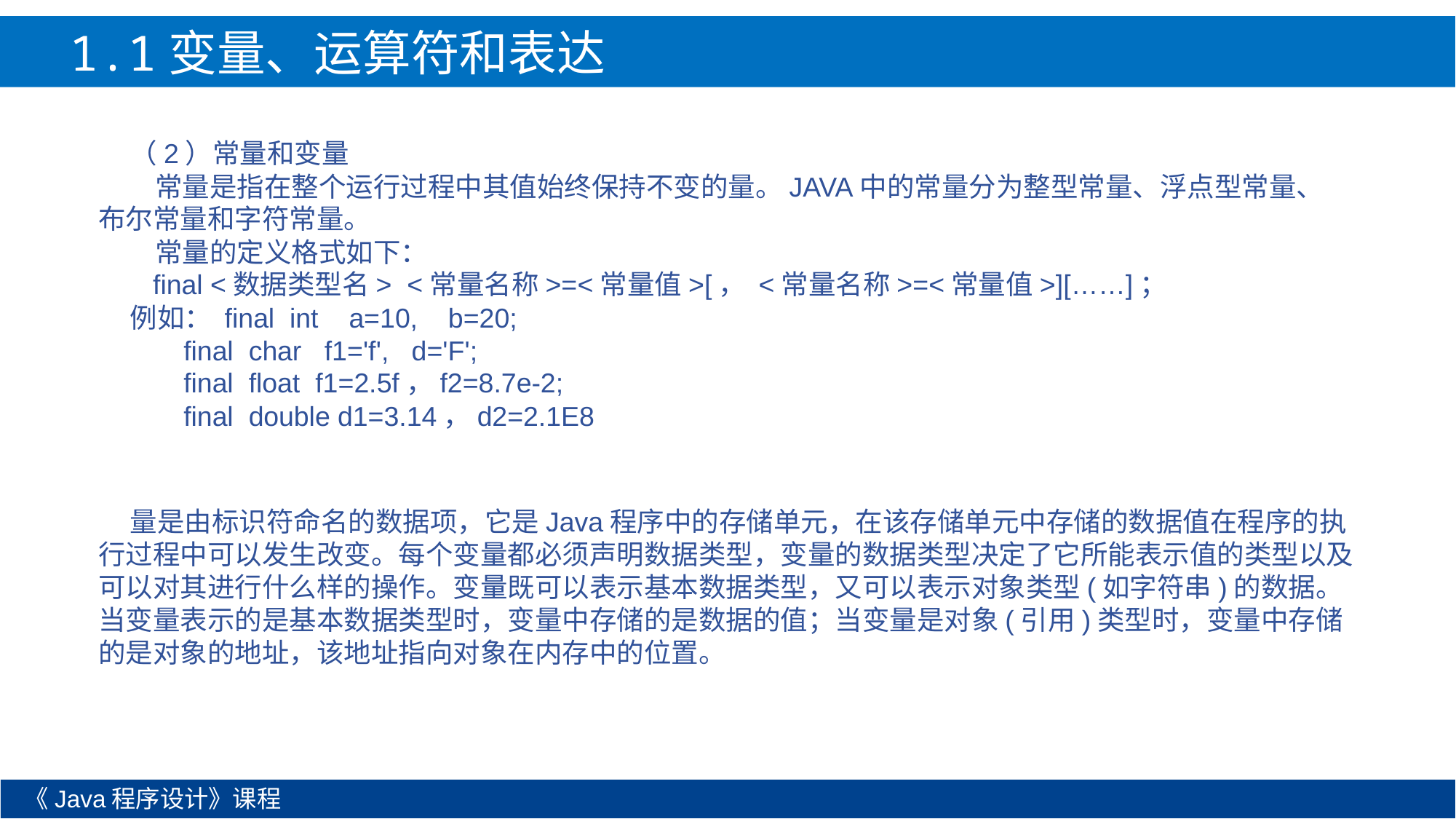

1.1变量、运算符和表达式
（2）常量和变量
   常量是指在整个运行过程中其值始终保持不变的量。JAVA中的常量分为整型常量、浮点型常量、布尔常量和字符常量。
   常量的定义格式如下：
   final <数据类型名>  <常量名称>=<常量值>[， <常量名称>=<常量值>][……]；
例如： final  int    a=10,    b=20;
       final  char   f1='f',   d='F';
       final  float  f1=2.5f，f2=8.7e-2;
       final  double d1=3.14，d2=2.1E8
量是由标识符命名的数据项，它是Java程序中的存储单元，在该存储单元中存储的数据值在程序的执行过程中可以发生改变。每个变量都必须声明数据类型，变量的数据类型决定了它所能表示值的类型以及可以对其进行什么样的操作。变量既可以表示基本数据类型，又可以表示对象类型(如字符串)的数据。当变量表示的是基本数据类型时，变量中存储的是数据的值；当变量是对象(引用)类型时，变量中存储的是对象的地址，该地址指向对象在内存中的位置。
《Java程序设计》课程